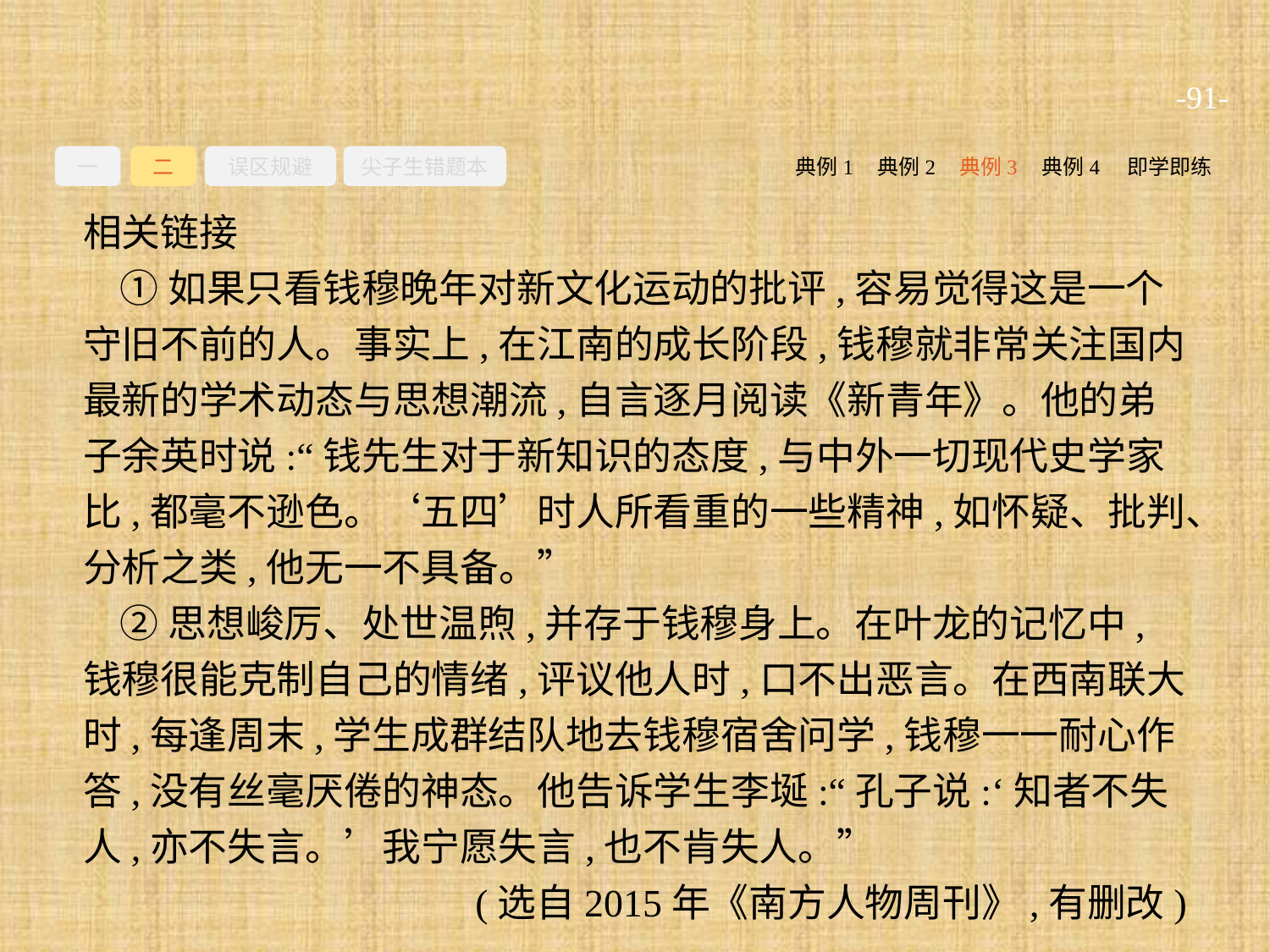

-91-
一
二
误区规避
尖子生错题本
典例2
典例3
典例4
即学即练
典例1
相关链接
①如果只看钱穆晚年对新文化运动的批评,容易觉得这是一个守旧不前的人。事实上,在江南的成长阶段,钱穆就非常关注国内最新的学术动态与思想潮流,自言逐月阅读《新青年》。他的弟子余英时说:“钱先生对于新知识的态度,与中外一切现代史学家比,都毫不逊色。‘五四’时人所看重的一些精神,如怀疑、批判、分析之类,他无一不具备。”
②思想峻厉、处世温煦,并存于钱穆身上。在叶龙的记忆中,钱穆很能克制自己的情绪,评议他人时,口不出恶言。在西南联大时,每逢周末,学生成群结队地去钱穆宿舍问学,钱穆一一耐心作答,没有丝毫厌倦的神态。他告诉学生李埏:“孔子说:‘知者不失人,亦不失言。’我宁愿失言,也不肯失人。”
(选自2015年《南方人物周刊》,有删改)